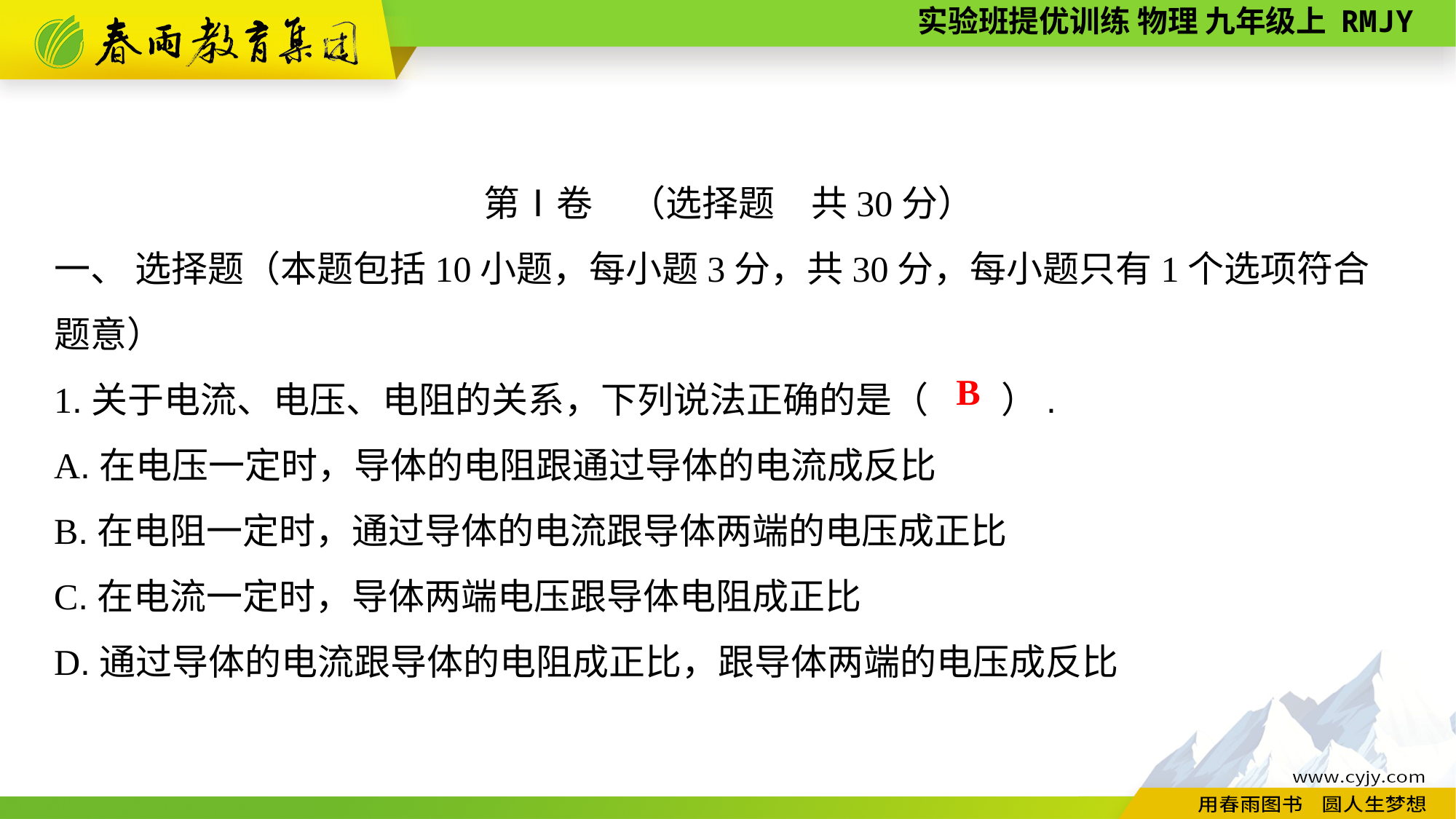

第Ⅰ卷　（选择题　共30分）
一、 选择题（本题包括10小题，每小题3分，共30分，每小题只有1个选项符合
题意）
1.关于电流、电压、电阻的关系，下列说法正确的是（　　）.
A.在电压一定时，导体的电阻跟通过导体的电流成反比
B.在电阻一定时，通过导体的电流跟导体两端的电压成正比
C.在电流一定时，导体两端电压跟导体电阻成正比
D.通过导体的电流跟导体的电阻成正比，跟导体两端的电压成反比
B